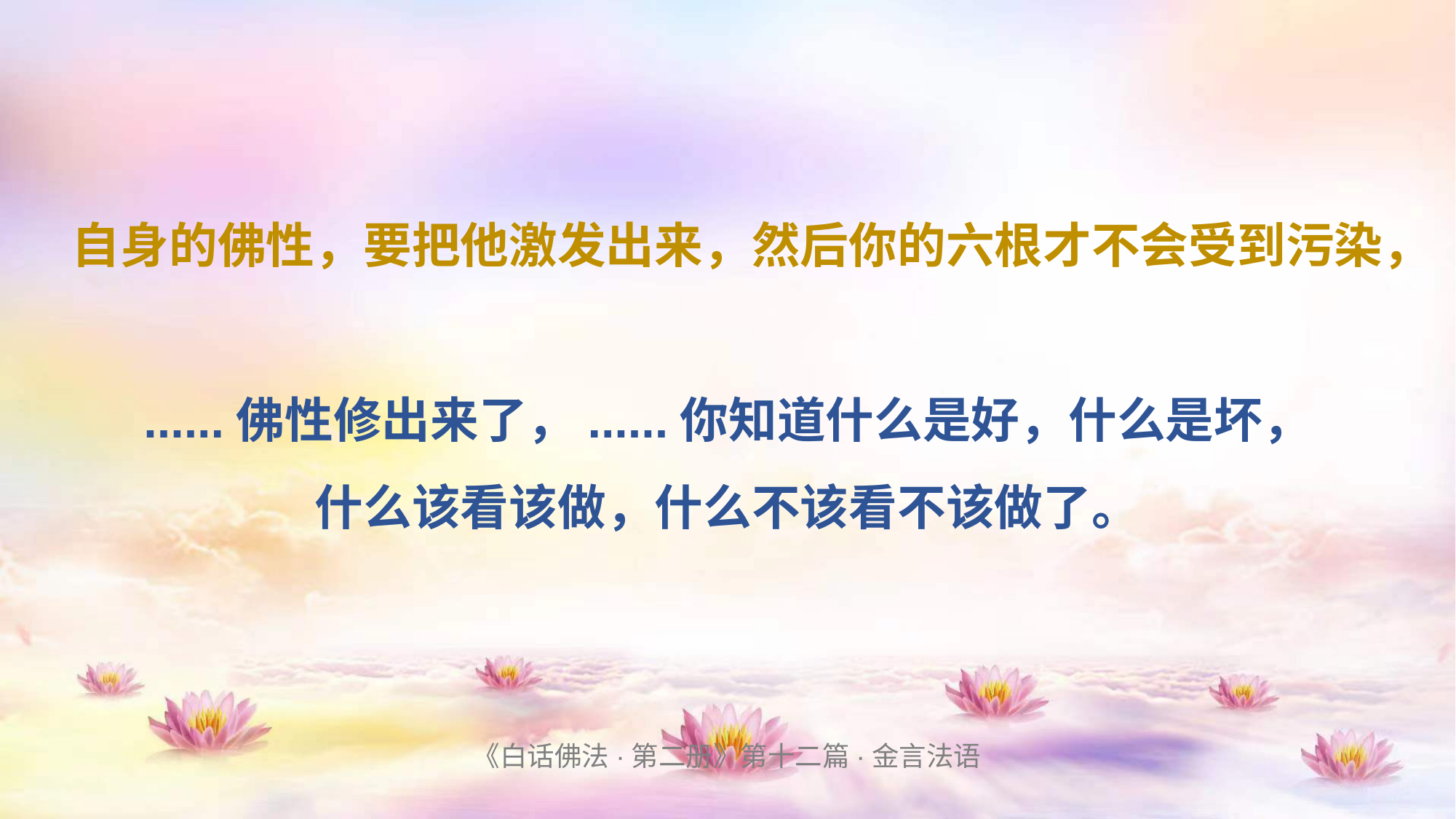

# 自身的佛性，要把他激发出来，然后你的六根才不会受到污染， ......佛性修出来了，......你知道什么是好，什么是坏， 什么该看该做，什么不该看不该做了。
《白话佛法·第二册》第十二篇·金言法语